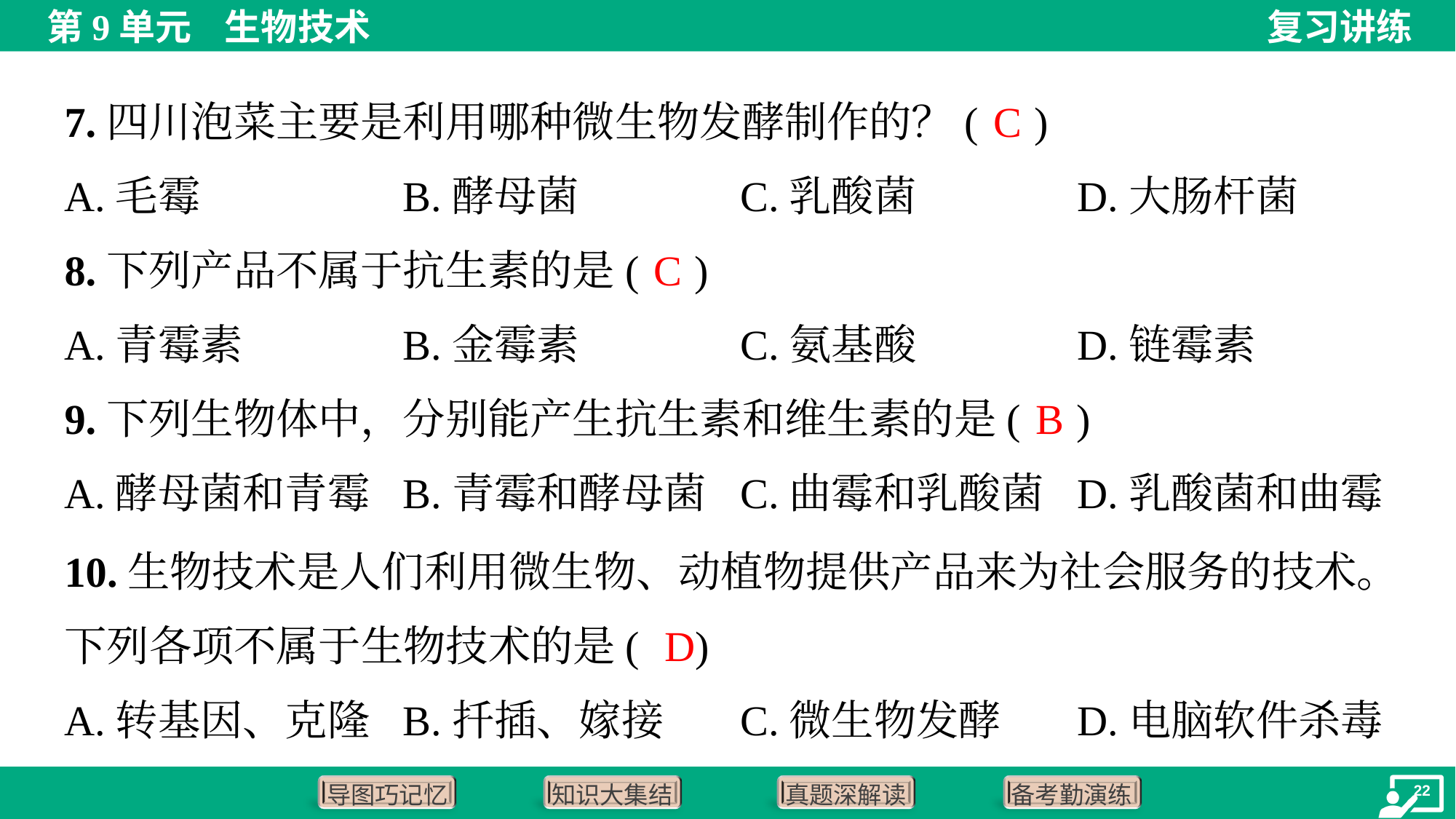

C
7.四川泡菜主要是利用哪种微生物发酵制作的？(     )
A.毛霉	B.酵母菌	C.乳酸菌	D.大肠杆菌
C
8.下列产品不属于抗生素的是(     )
A.青霉素	B.金霉素	C.氨基酸	D.链霉素
B
9.下列生物体中，分别能产生抗生素和维生素的是(     )
A.酵母菌和青霉	B.青霉和酵母菌	C.曲霉和乳酸菌	D.乳酸菌和曲霉
10.生物技术是人们利用微生物、动植物提供产品来为社会服务的技术。
下列各项不属于生物技术的是(     )
D
A.转基因、克隆	B.扦插、嫁接	C.微生物发酵	D.电脑软件杀毒